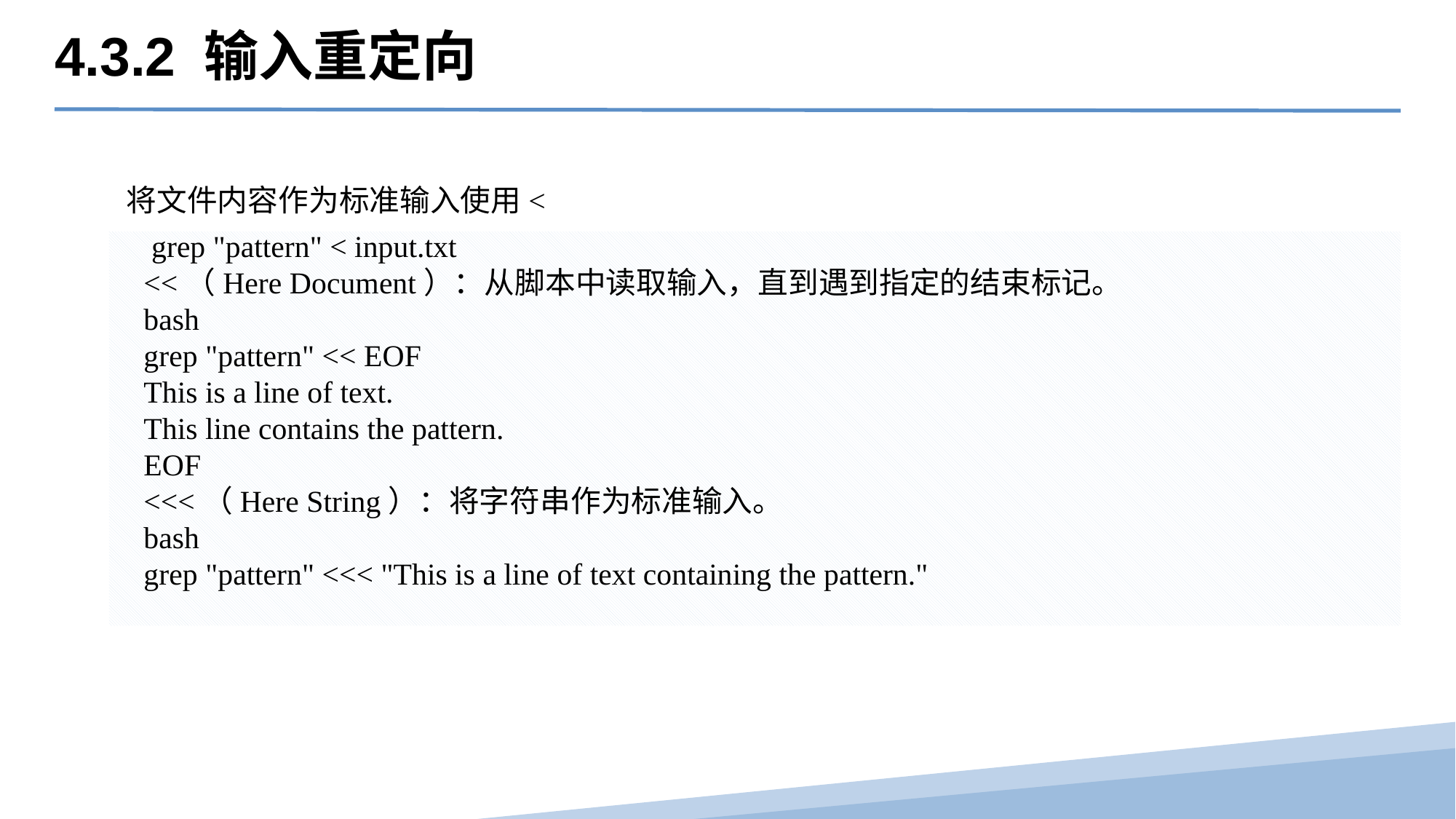

4.3.2 输入重定向
 将文件内容作为标准输入使用<
 grep "pattern" < input.txt
<<（Here Document）：从脚本中读取输入，直到遇到指定的结束标记。
bash
grep "pattern" << EOF
This is a line of text.
This line contains the pattern.
EOF
<<<（Here String）：将字符串作为标准输入。
bash
grep "pattern" <<< "This is a line of text containing the pattern."